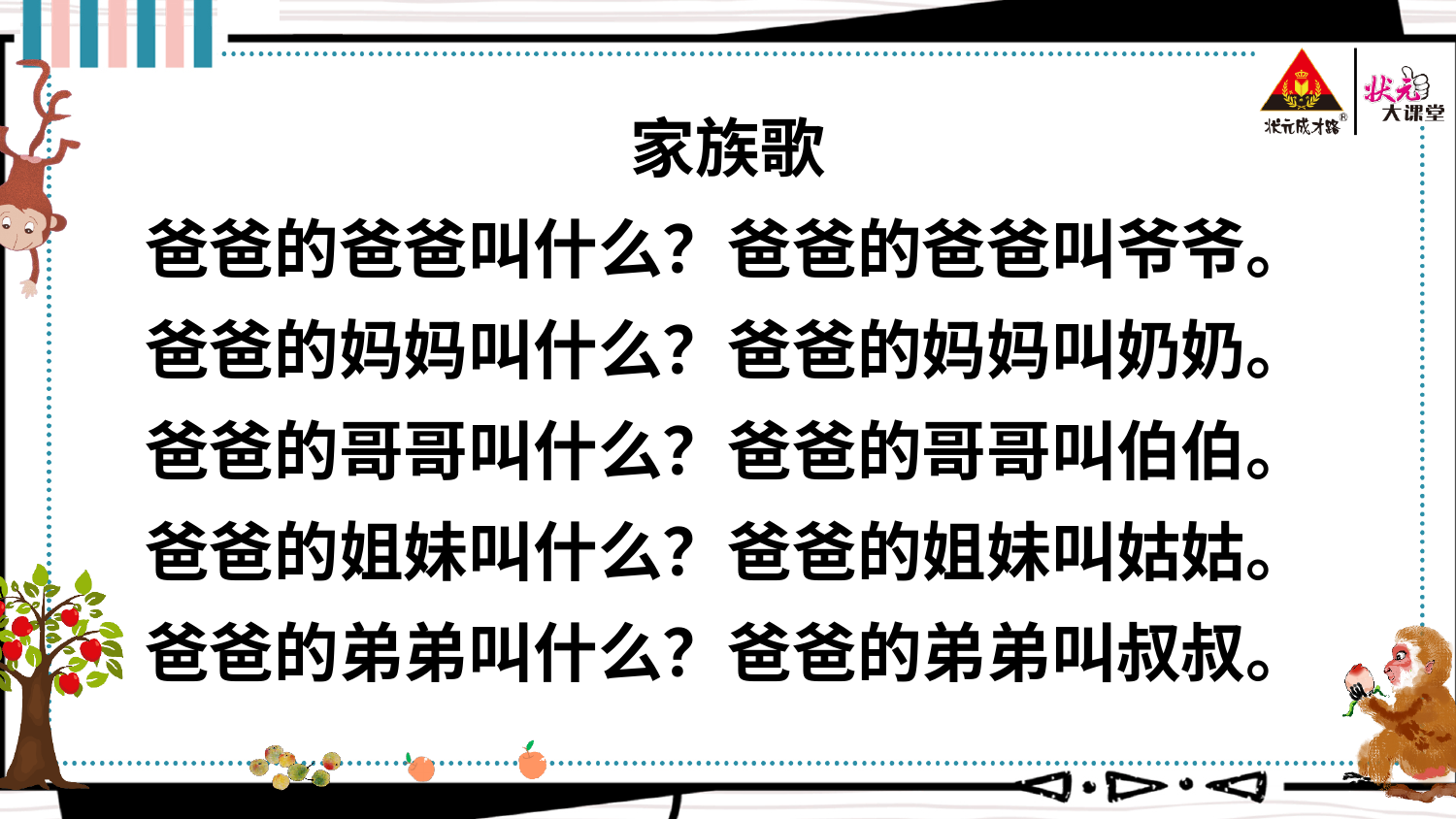

家族歌
爸爸的爸爸叫什么？爸爸的爸爸叫爷爷。
爸爸的妈妈叫什么？爸爸的妈妈叫奶奶。
爸爸的哥哥叫什么？爸爸的哥哥叫伯伯。
爸爸的姐妹叫什么？爸爸的姐妹叫姑姑。
爸爸的弟弟叫什么？爸爸的弟弟叫叔叔。